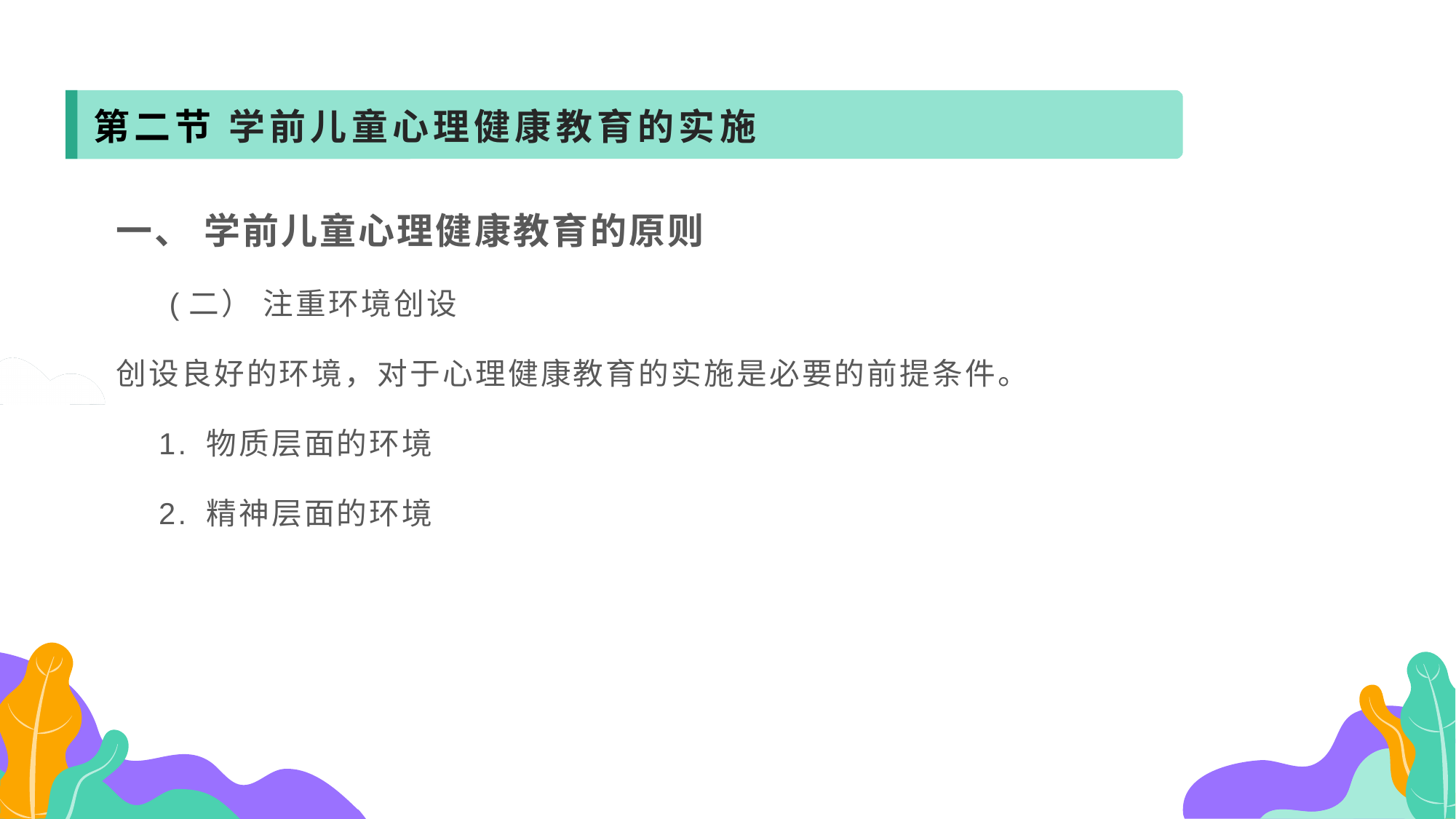

第二节 学前儿童心理健康教育的实施
一、 学前儿童心理健康教育的原则
     (二） 注重环境创设
创设良好的环境，对于心理健康教育的实施是必要的前提条件。
    1. 物质层面的环境
    2. 精神层面的环境